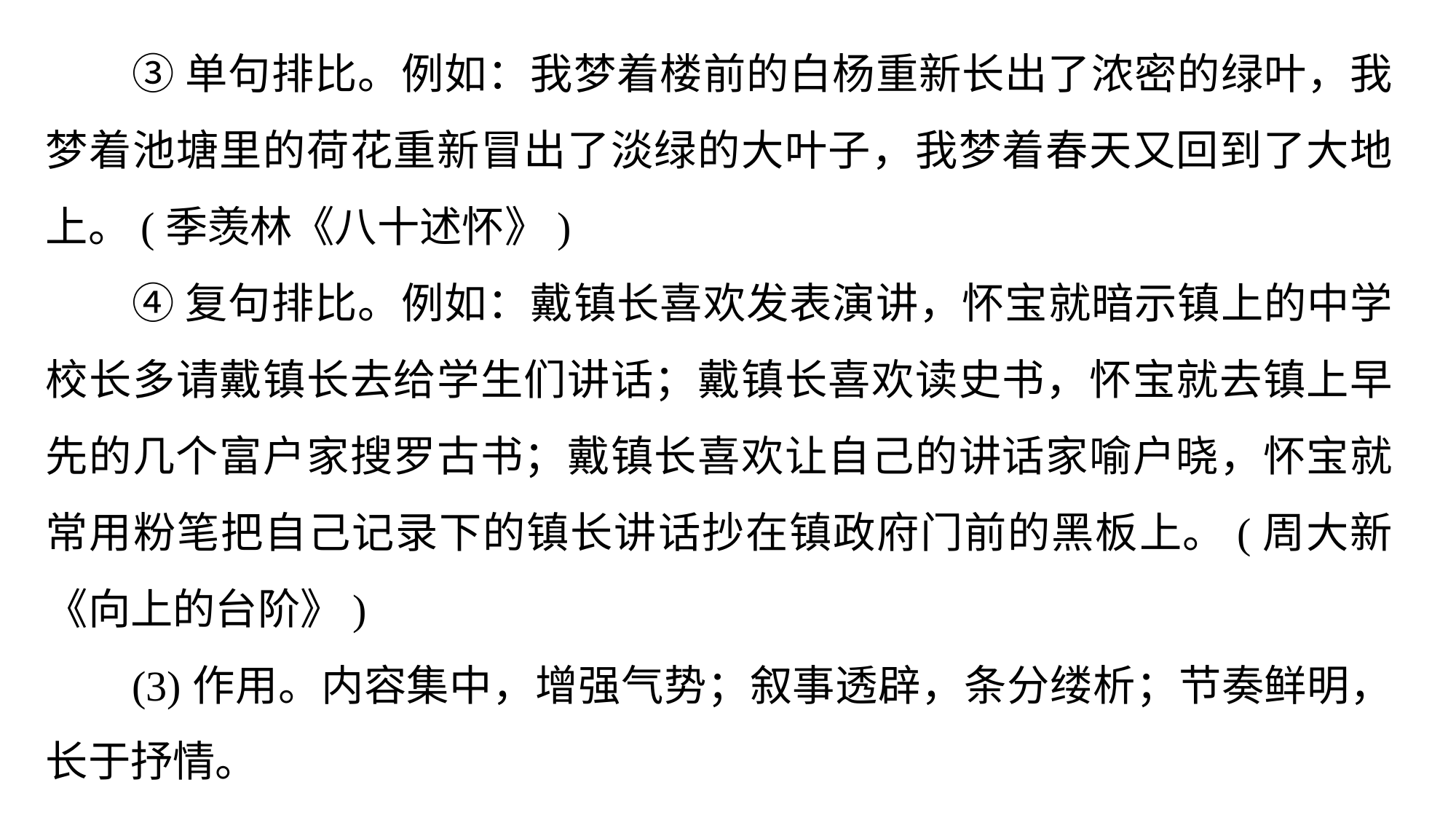

③单句排比。例如：我梦着楼前的白杨重新长出了浓密的绿叶，我梦着池塘里的荷花重新冒出了淡绿的大叶子，我梦着春天又回到了大地上。(季羡林《八十述怀》)
④复句排比。例如：戴镇长喜欢发表演讲，怀宝就暗示镇上的中学校长多请戴镇长去给学生们讲话；戴镇长喜欢读史书，怀宝就去镇上早先的几个富户家搜罗古书；戴镇长喜欢让自己的讲话家喻户晓，怀宝就常用粉笔把自己记录下的镇长讲话抄在镇政府门前的黑板上。(周大新《向上的台阶》)
(3)作用。内容集中，增强气势；叙事透辟，条分缕析；节奏鲜明，长于抒情。